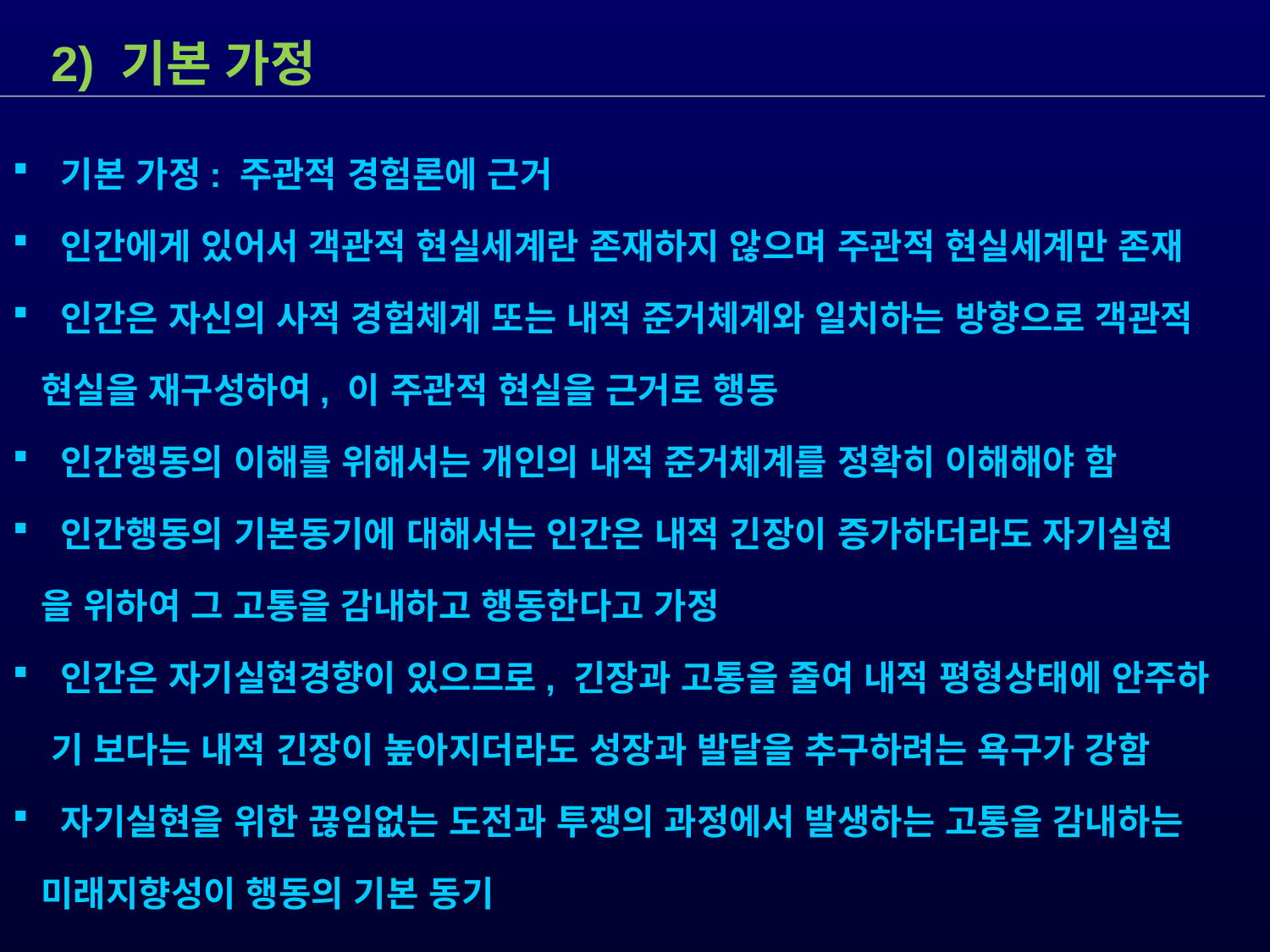

2) 기본 가정

 기본 가정: 주관적 경험론에 근거
 인간에게 있어서 객관적 현실세계란 존재하지 않으며 주관적 현실세계만 존재
 인간은 자신의 사적 경험체계 또는 내적 준거체계와 일치하는 방향으로 객관적
  현실을 재구성하여, 이 주관적 현실을 근거로 행동
 인간행동의 이해를 위해서는 개인의 내적 준거체계를 정확히 이해해야 함
 인간행동의 기본동기에 대해서는 인간은 내적 긴장이 증가하더라도 자기실현
  을 위하여 그 고통을 감내하고 행동한다고 가정
 인간은 자기실현경향이 있으므로, 긴장과 고통을 줄여 내적 평형상태에 안주하
   기 보다는 내적 긴장이 높아지더라도 성장과 발달을 추구하려는 욕구가 강함
 자기실현을 위한 끊임없는 도전과 투쟁의 과정에서 발생하는 고통을 감내하는
  미래지향성이 행동의 기본 동기